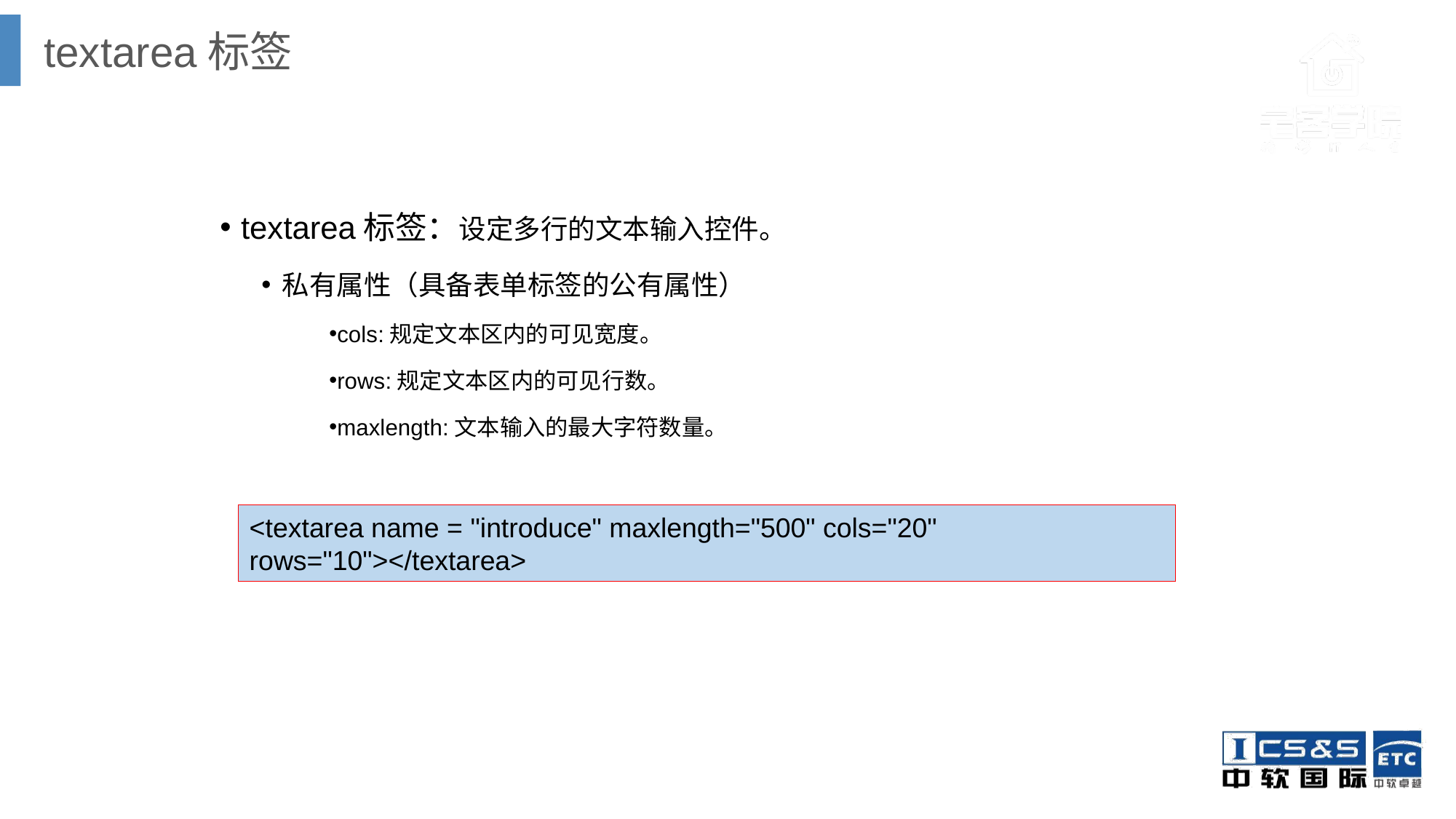

textarea标签
textarea标签：设定多行的文本输入控件。
私有属性（具备表单标签的公有属性）
cols:规定文本区内的可见宽度。
rows:规定文本区内的可见行数。
maxlength:文本输入的最大字符数量。

<textarea name = "introduce" maxlength="500" cols="20" rows="10"></textarea>